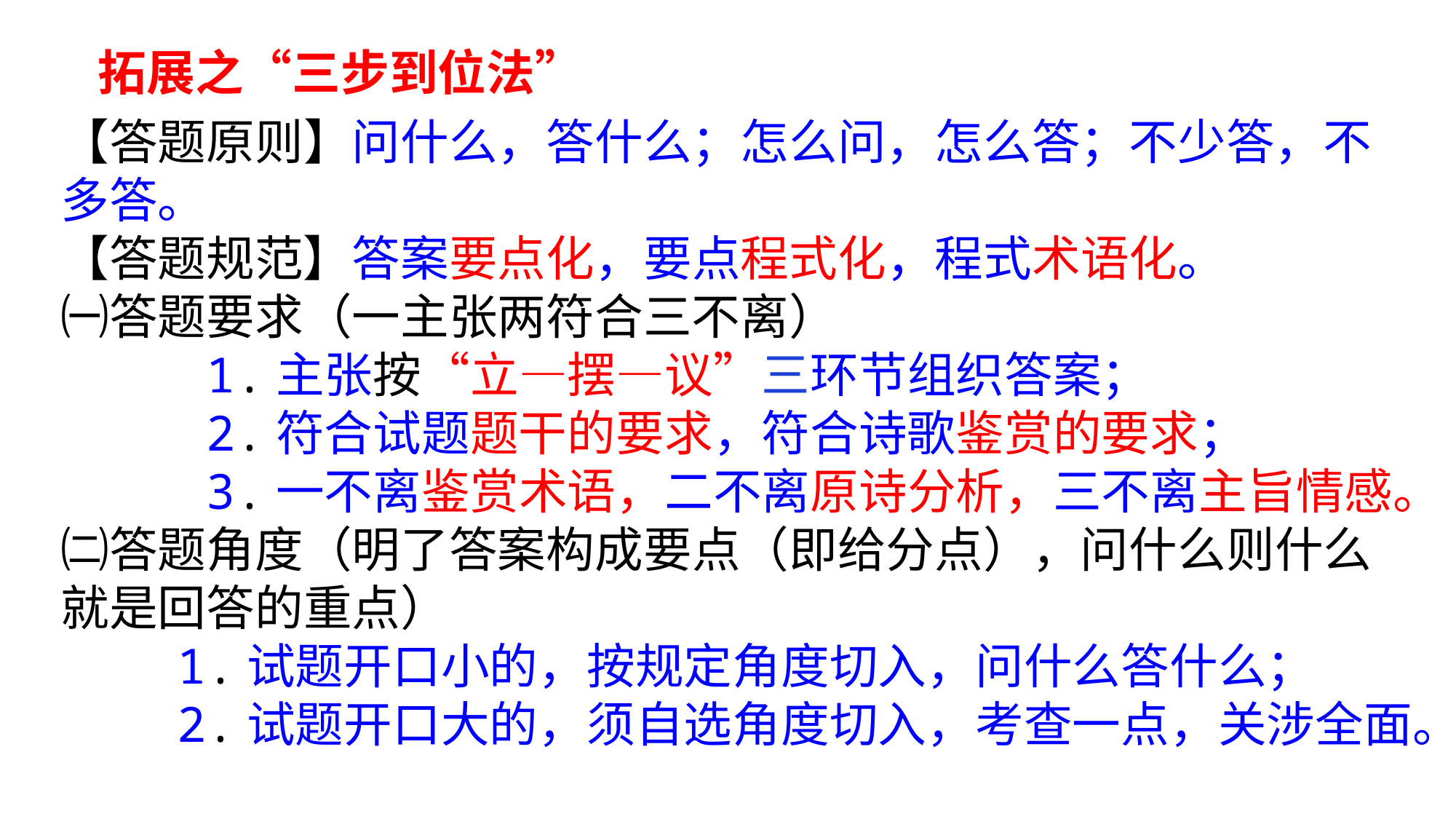

拓展之“三步到位法”
【答题原则】问什么，答什么；怎么问，怎么答；不少答，不多答。
【答题规范】答案要点化，要点程式化，程式术语化。
㈠答题要求（一主张两符合三不离）
     1.主张按“立—摆—议”三环节组织答案；
     2.符合试题题干的要求，符合诗歌鉴赏的要求；
     3.一不离鉴赏术语，二不离原诗分析，三不离主旨情感。
㈡答题角度（明了答案构成要点（即给分点），问什么则什么就是回答的重点）
    1.试题开口小的，按规定角度切入，问什么答什么；
    2.试题开口大的，须自选角度切入，考查一点，关涉全面。